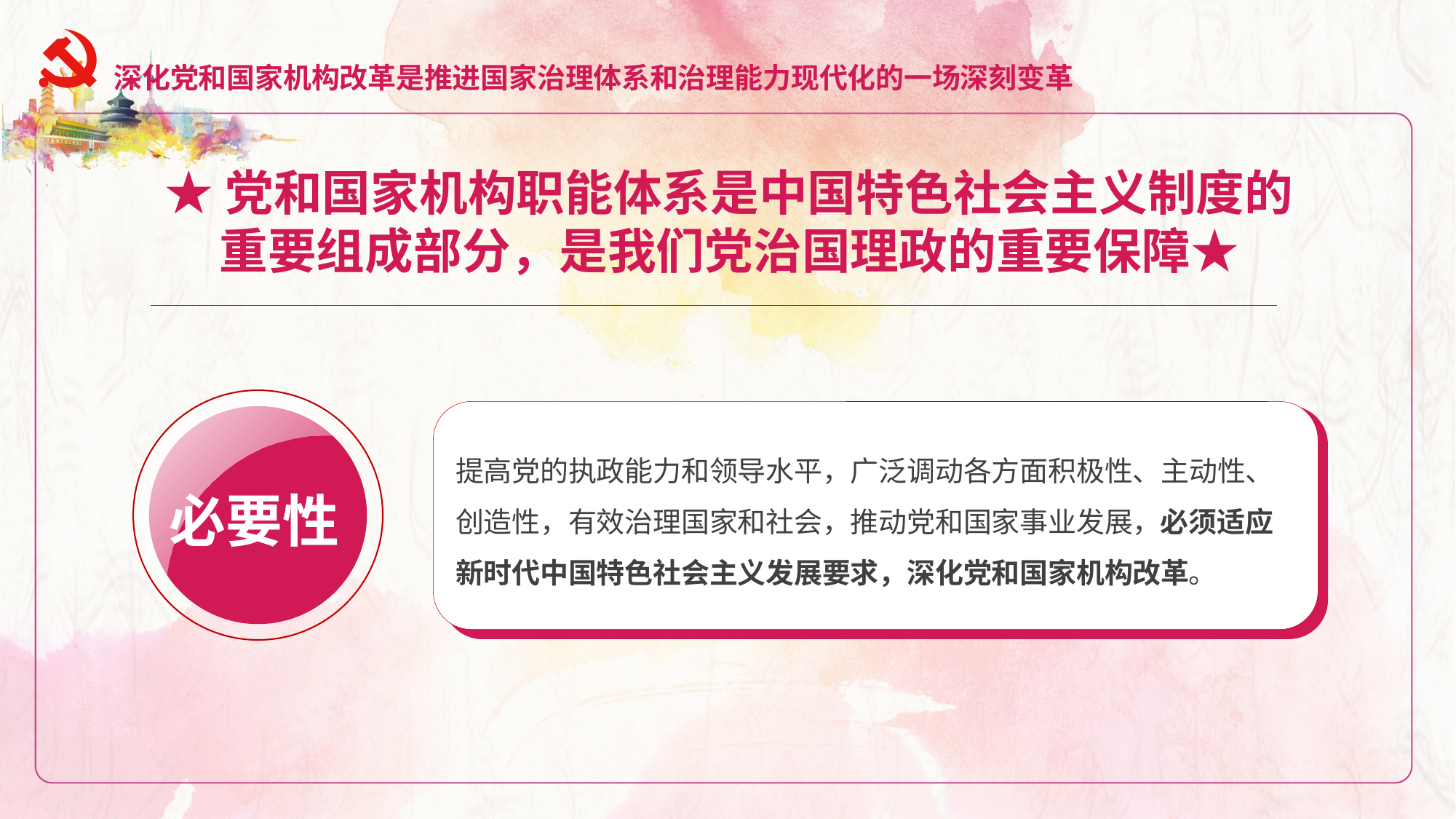

深化党和国家机构改革是推进国家治理体系和治理能力现代化的一场深刻变革
★党和国家机构职能体系是中国特色社会主义制度的重要组成部分，是我们党治国理政的重要保障★

必要性

提高党的执政能力和领导水平，广泛调动各方面积极性、主动性、创造性，有效治理国家和社会，推动党和国家事业发展，必须适应新时代中国特色社会主义发展要求，深化党和国家机构改革。